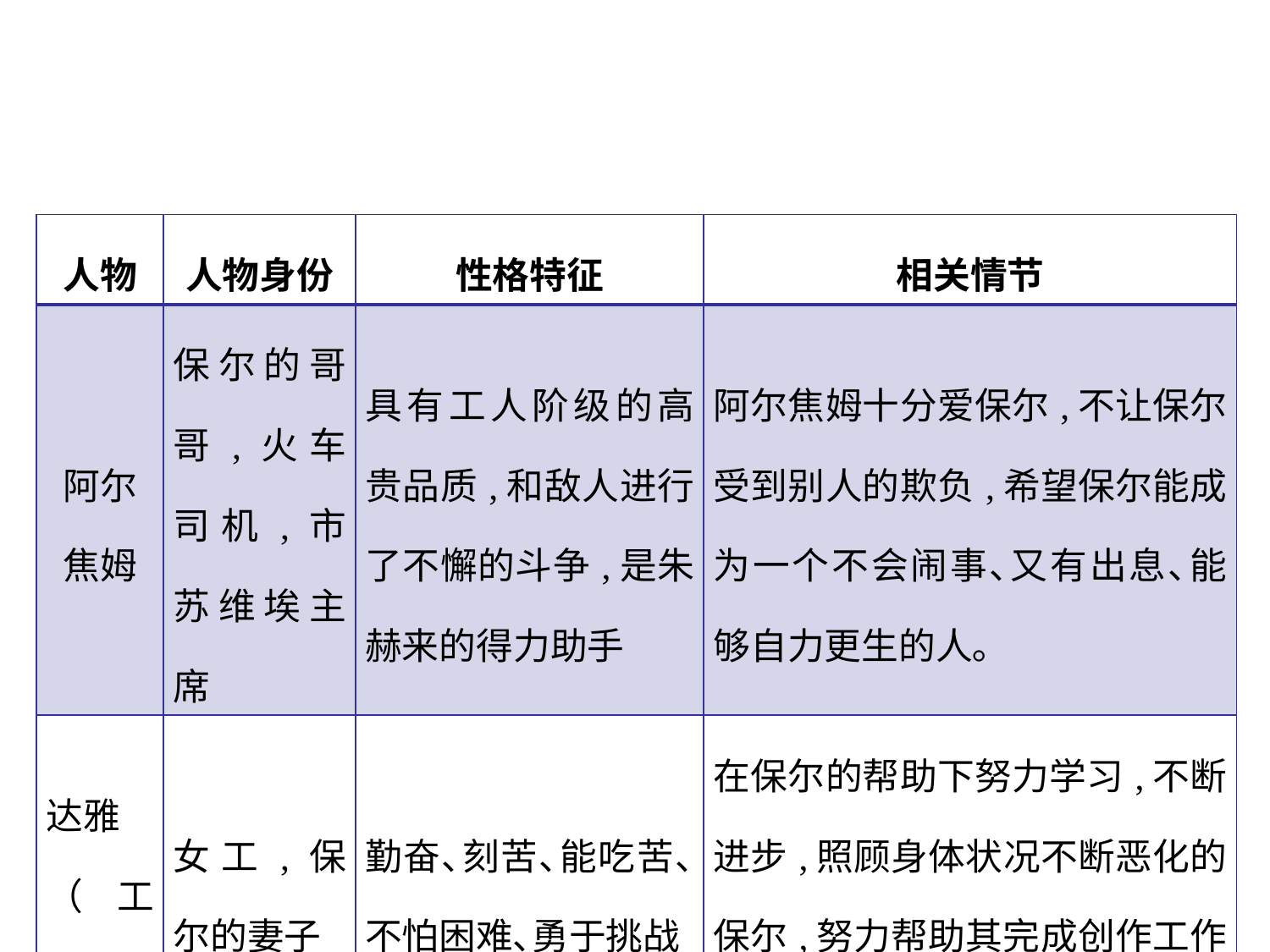

| 人物 | 人物身份 | 性格特征 | 相关情节 |
| --- | --- | --- | --- |
| 阿尔焦姆 | 保尔的哥哥,火车司机,市苏维埃主席 | 具有工人阶级的高贵品质,和敌人进行了不懈的斗争,是朱赫来的得力助手 | 阿尔焦姆十分爱保尔,不让保尔受到别人的欺负,希望保尔能成为一个不会闹事､又有出息､能够自力更生的人｡ |
| 达雅 （工人） | 女工,保尔的妻子 | 勤奋､刻苦､能吃苦､不怕困难､勇于挑战 | 在保尔的帮助下努力学习,不断进步,照顾身体状况不断恶化的保尔,努力帮助其完成创作工作｡ |